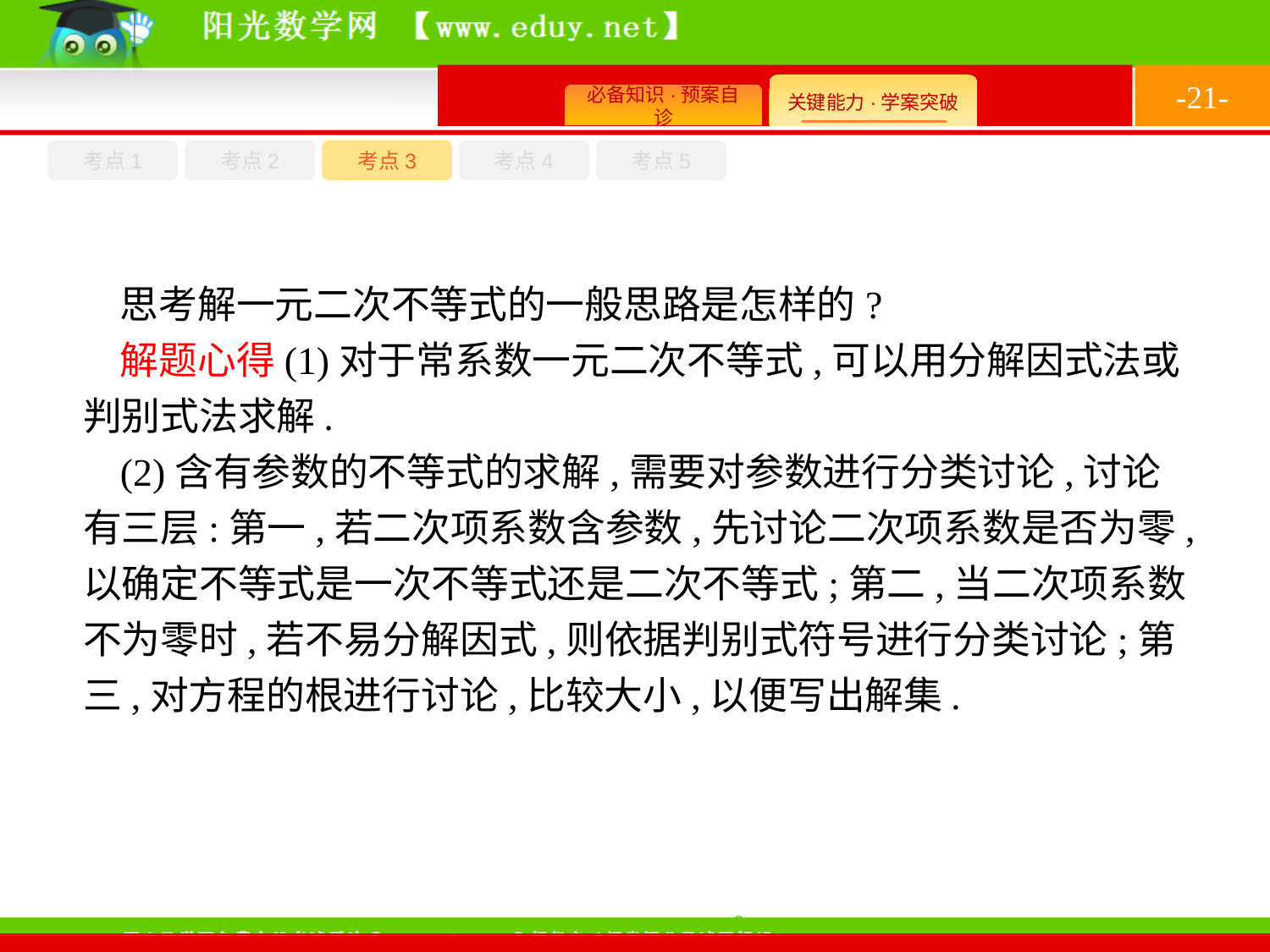

-21-
考点1
考点3
考点4
考点2
考点5
思考解一元二次不等式的一般思路是怎样的?
解题心得(1)对于常系数一元二次不等式,可以用分解因式法或判别式法求解.
(2)含有参数的不等式的求解,需要对参数进行分类讨论,讨论有三层:第一,若二次项系数含参数,先讨论二次项系数是否为零,以确定不等式是一次不等式还是二次不等式;第二,当二次项系数不为零时,若不易分解因式,则依据判别式符号进行分类讨论;第三,对方程的根进行讨论,比较大小,以便写出解集.